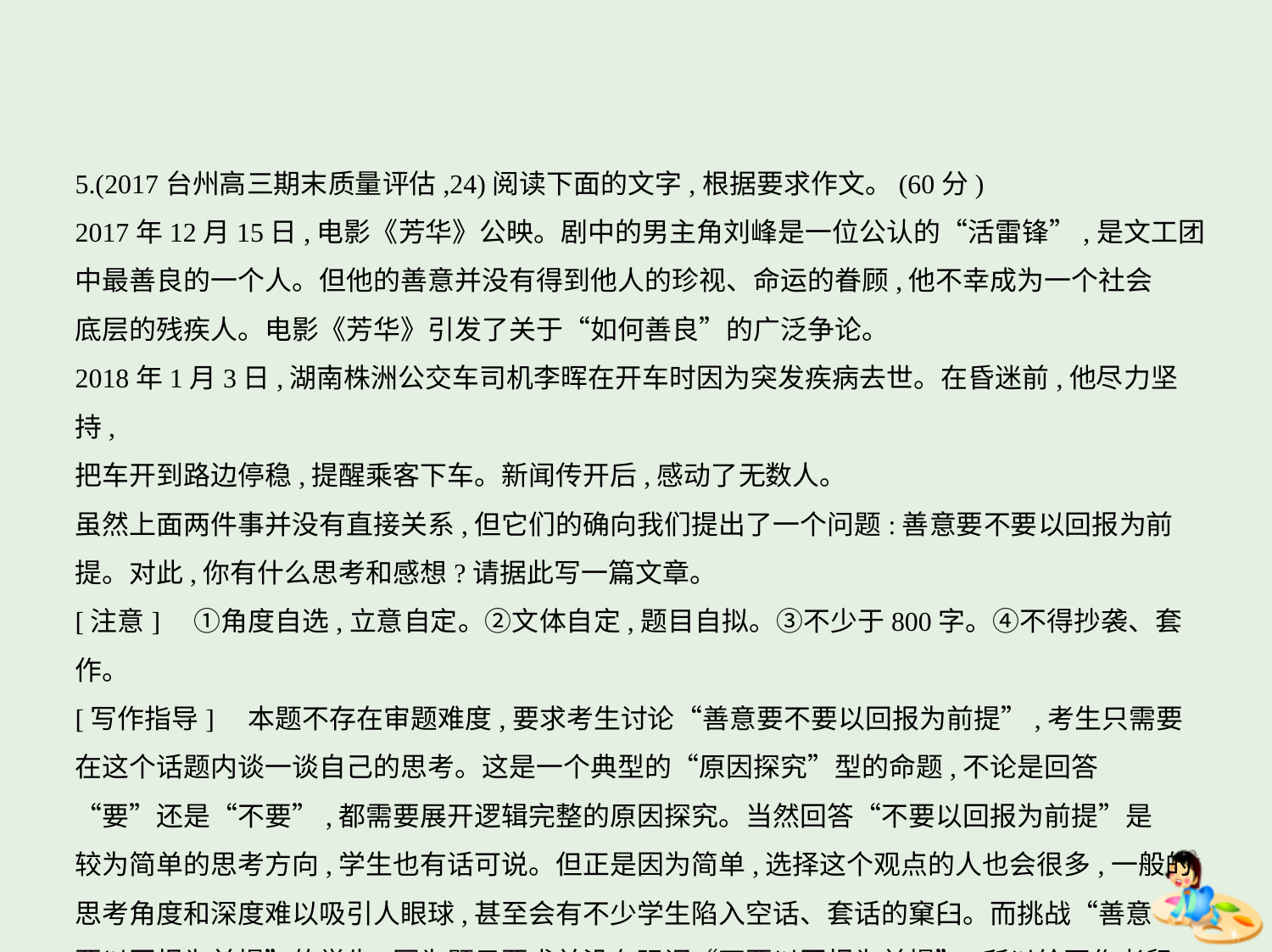

5.(2017台州高三期末质量评估,24)阅读下面的文字,根据要求作文。(60分)
2017年12月15日,电影《芳华》公映。剧中的男主角刘峰是一位公认的“活雷锋”,是文工团
中最善良的一个人。但他的善意并没有得到他人的珍视、命运的眷顾,他不幸成为一个社会
底层的残疾人。电影《芳华》引发了关于“如何善良”的广泛争论。
2018年1月3日,湖南株洲公交车司机李晖在开车时因为突发疾病去世。在昏迷前,他尽力坚持,
把车开到路边停稳,提醒乘客下车。新闻传开后,感动了无数人。
虽然上面两件事并没有直接关系,但它们的确向我们提出了一个问题:善意要不要以回报为前
提。对此,你有什么思考和感想?请据此写一篇文章。
[注意]　①角度自选,立意自定。②文体自定,题目自拟。③不少于800字。④不得抄袭、套作。
[写作指导]　本题不存在审题难度,要求考生讨论“善意要不要以回报为前提”,考生只需要
在这个话题内谈一谈自己的思考。这是一个典型的“原因探究”型的命题,不论是回答
“要”还是“不要”,都需要展开逻辑完整的原因探究。当然回答“不要以回报为前提”是
较为简单的思考方向,学生也有话可说。但正是因为简单,选择这个观点的人也会很多,一般的
思考角度和深度难以吸引人眼球,甚至会有不少学生陷入空话、套话的窠臼。而挑战“善意
要以回报为前提”的学生,因为题目要求并没有强调“不要以回报为前提”,所以给写作者留
下了发挥的空间,如果把观点定为“社会应当以回报为前提倡导善意”,那就大有可写。